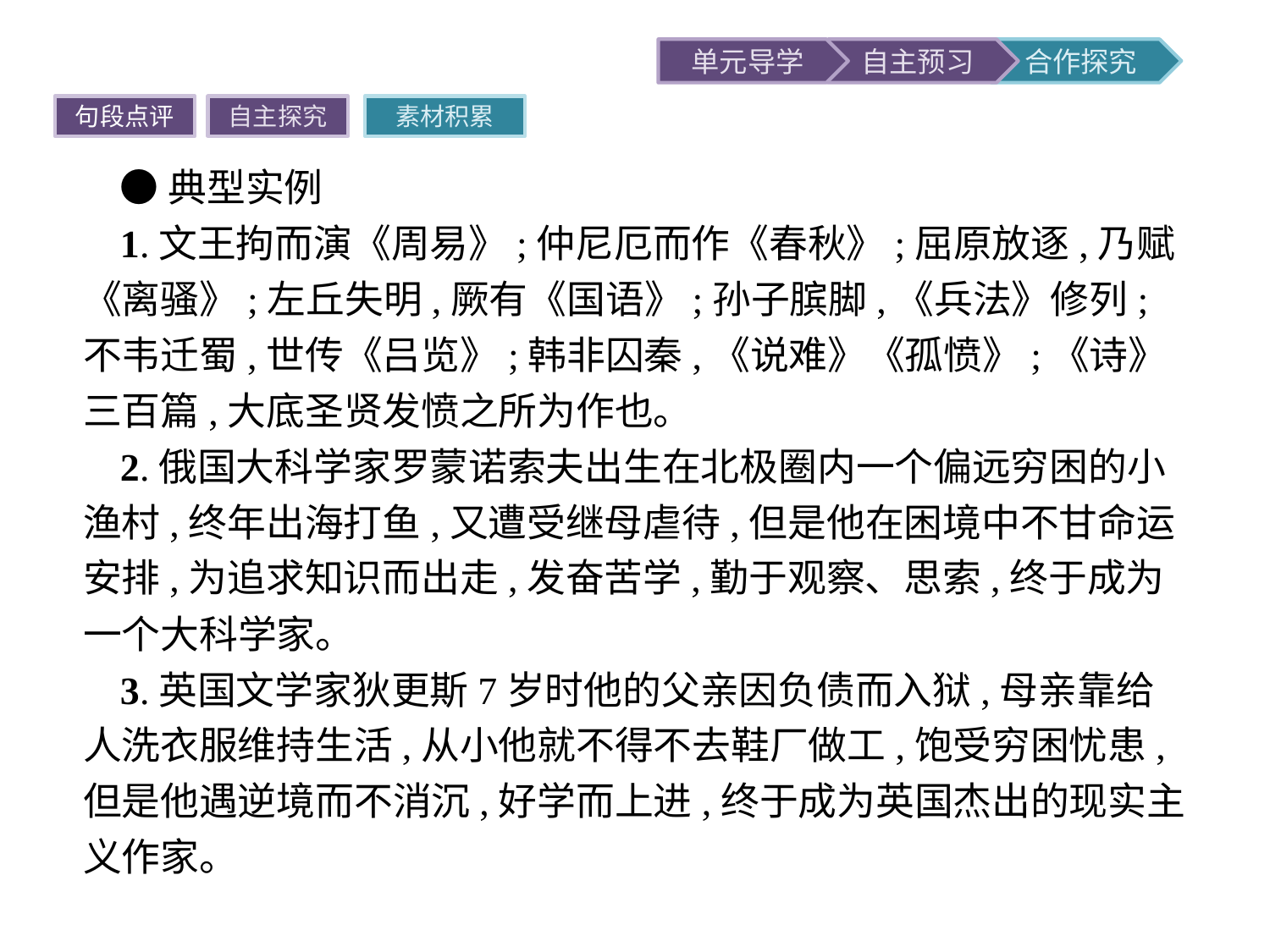

句段点评
自主探究
素材积累
●典型实例
1.文王拘而演《周易》;仲尼厄而作《春秋》;屈原放逐,乃赋《离骚》;左丘失明,厥有《国语》;孙子膑脚,《兵法》修列;不韦迁蜀,世传《吕览》;韩非囚秦,《说难》《孤愤》;《诗》三百篇,大底圣贤发愤之所为作也。
2.俄国大科学家罗蒙诺索夫出生在北极圈内一个偏远穷困的小渔村,终年出海打鱼,又遭受继母虐待,但是他在困境中不甘命运安排,为追求知识而出走,发奋苦学,勤于观察、思索,终于成为一个大科学家。
3.英国文学家狄更斯7岁时他的父亲因负债而入狱,母亲靠给人洗衣服维持生活,从小他就不得不去鞋厂做工,饱受穷困忧患,但是他遇逆境而不消沉,好学而上进,终于成为英国杰出的现实主义作家。